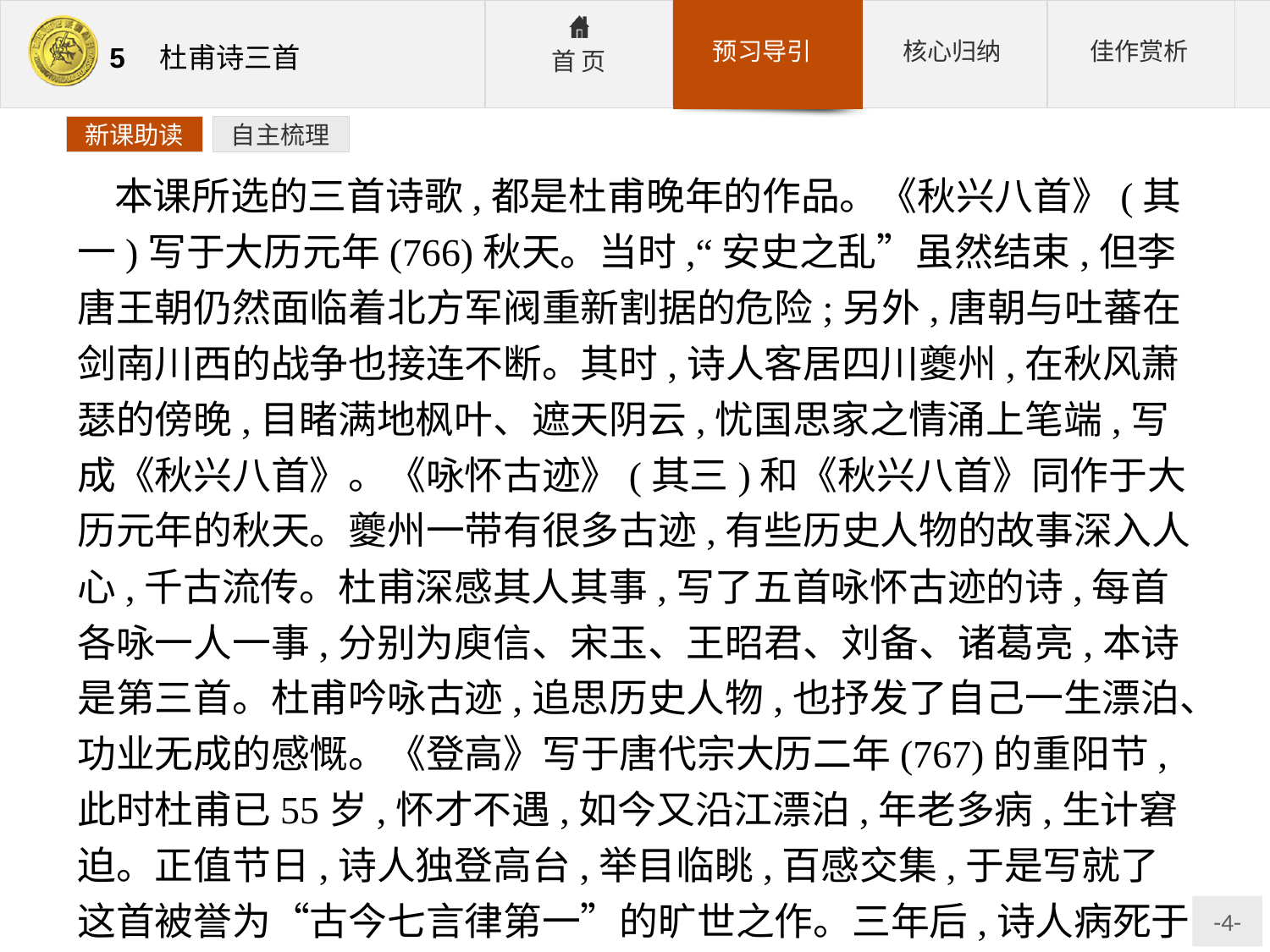

新课助读
自主梳理
本课所选的三首诗歌,都是杜甫晚年的作品。《秋兴八首》(其一)写于大历元年(766)秋天。当时,“安史之乱”虽然结束,但李唐王朝仍然面临着北方军阀重新割据的危险;另外,唐朝与吐蕃在剑南川西的战争也接连不断。其时,诗人客居四川夔州,在秋风萧瑟的傍晚,目睹满地枫叶、遮天阴云,忧国思家之情涌上笔端,写成《秋兴八首》。《咏怀古迹》(其三)和《秋兴八首》同作于大历元年的秋天。夔州一带有很多古迹,有些历史人物的故事深入人心,千古流传。杜甫深感其人其事,写了五首咏怀古迹的诗,每首各咏一人一事,分别为庾信、宋玉、王昭君、刘备、诸葛亮,本诗是第三首。杜甫吟咏古迹,追思历史人物,也抒发了自己一生漂泊、功业无成的感慨。《登高》写于唐代宗大历二年(767)的重阳节,此时杜甫已55岁,怀才不遇,如今又沿江漂泊,年老多病,生计窘迫。正值节日,诗人独登高台,举目临眺,百感交集,于是写就了这首被誉为“古今七言律第一”的旷世之作。三年后,诗人病死于湘江中的一条船上。